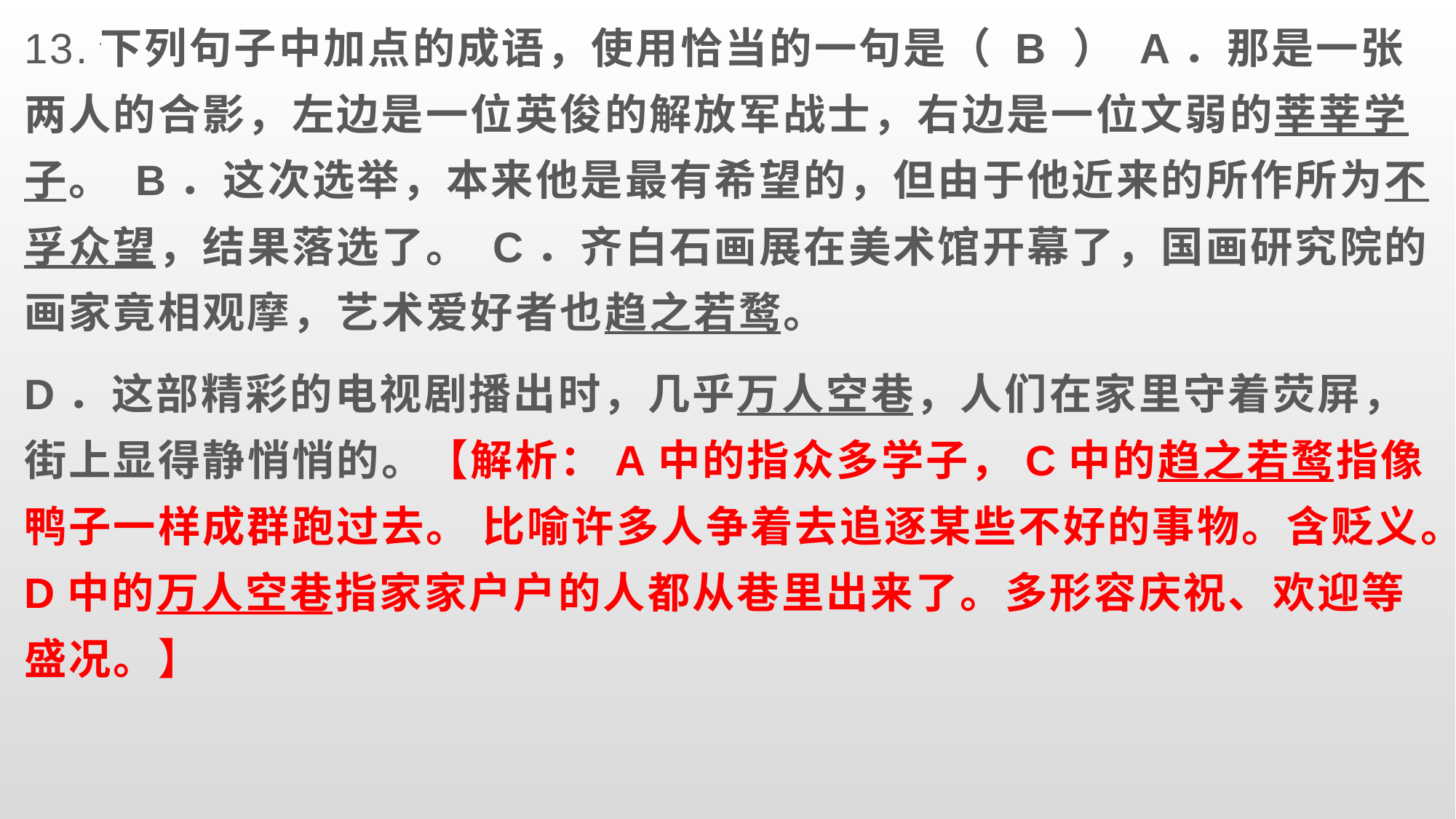

13.下列句子中加点的成语，使用恰当的一句是（ B ） A．那是一张两人的合影，左边是一位英俊的解放军战士，右边是一位文弱的莘莘学子。 B．这次选举，本来他是最有希望的，但由于他近来的所作所为不孚众望，结果落选了。 C．齐白石画展在美术馆开幕了，国画研究院的画家竟相观摩，艺术爱好者也趋之若鹜。
D．这部精彩的电视剧播出时，几乎万人空巷，人们在家里守着荧屏，街上显得静悄悄的。【解析：A中的指众多学子，C中的趋之若鹜指像鸭子一样成群跑过去。 比喻许多人争着去追逐某些不好的事物。含贬义。D中的万人空巷指家家户户的人都从巷里出来了。多形容庆祝、欢迎等盛况。】